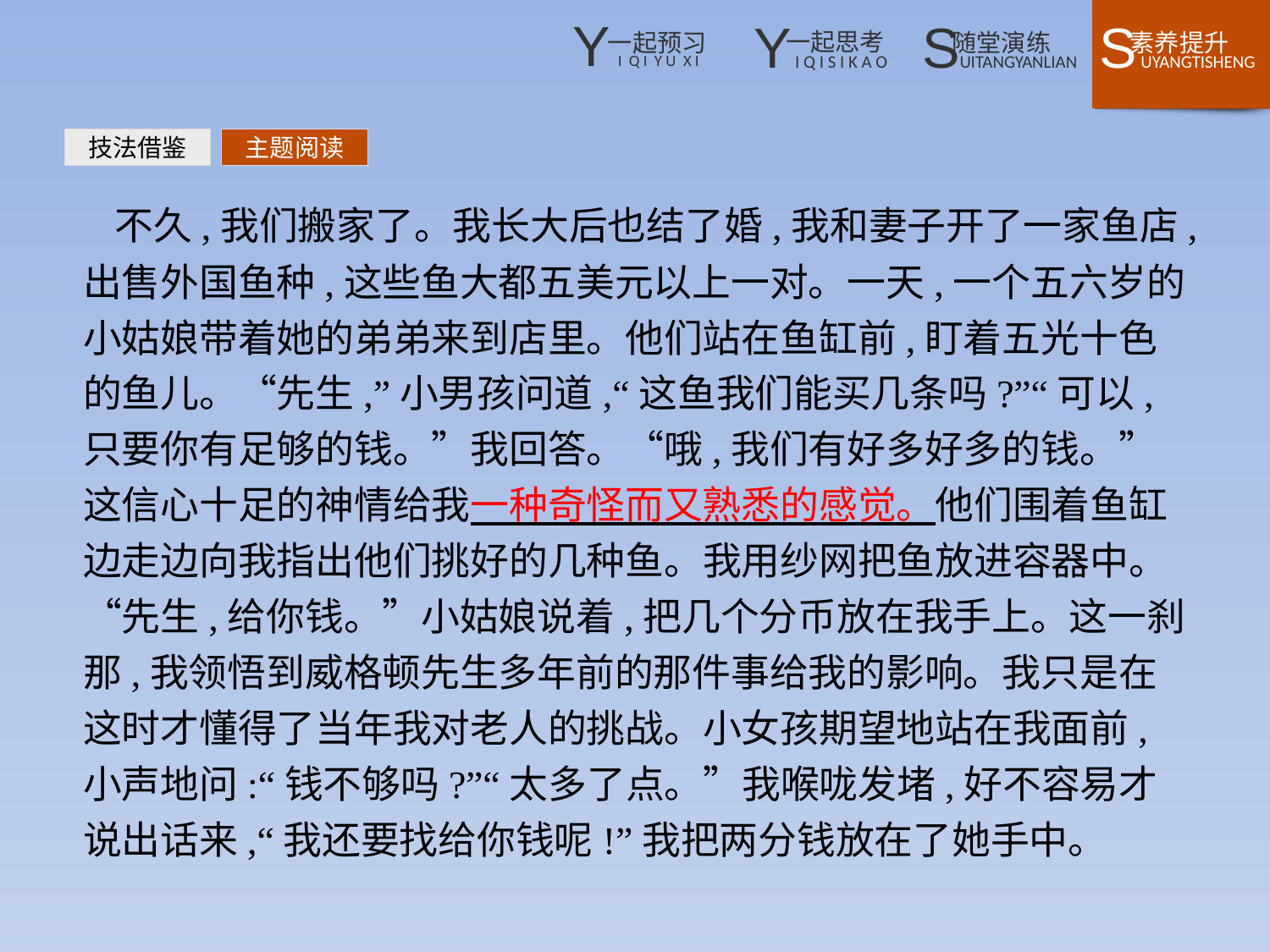

技法借鉴
主题阅读
不久,我们搬家了。我长大后也结了婚,我和妻子开了一家鱼店,出售外国鱼种,这些鱼大都五美元以上一对。一天,一个五六岁的小姑娘带着她的弟弟来到店里。他们站在鱼缸前,盯着五光十色的鱼儿。“先生,”小男孩问道,“这鱼我们能买几条吗?”“可以,只要你有足够的钱。”我回答。“哦,我们有好多好多的钱。”这信心十足的神情给我一种奇怪而又熟悉的感觉。他们围着鱼缸边走边向我指出他们挑好的几种鱼。我用纱网把鱼放进容器中。“先生,给你钱。”小姑娘说着,把几个分币放在我手上。这一刹那,我领悟到威格顿先生多年前的那件事给我的影响。我只是在这时才懂得了当年我对老人的挑战。小女孩期望地站在我面前,小声地问:“钱不够吗?”“太多了点。”我喉咙发堵,好不容易才说出话来,“我还要找给你钱呢!”我把两分钱放在了她手中。